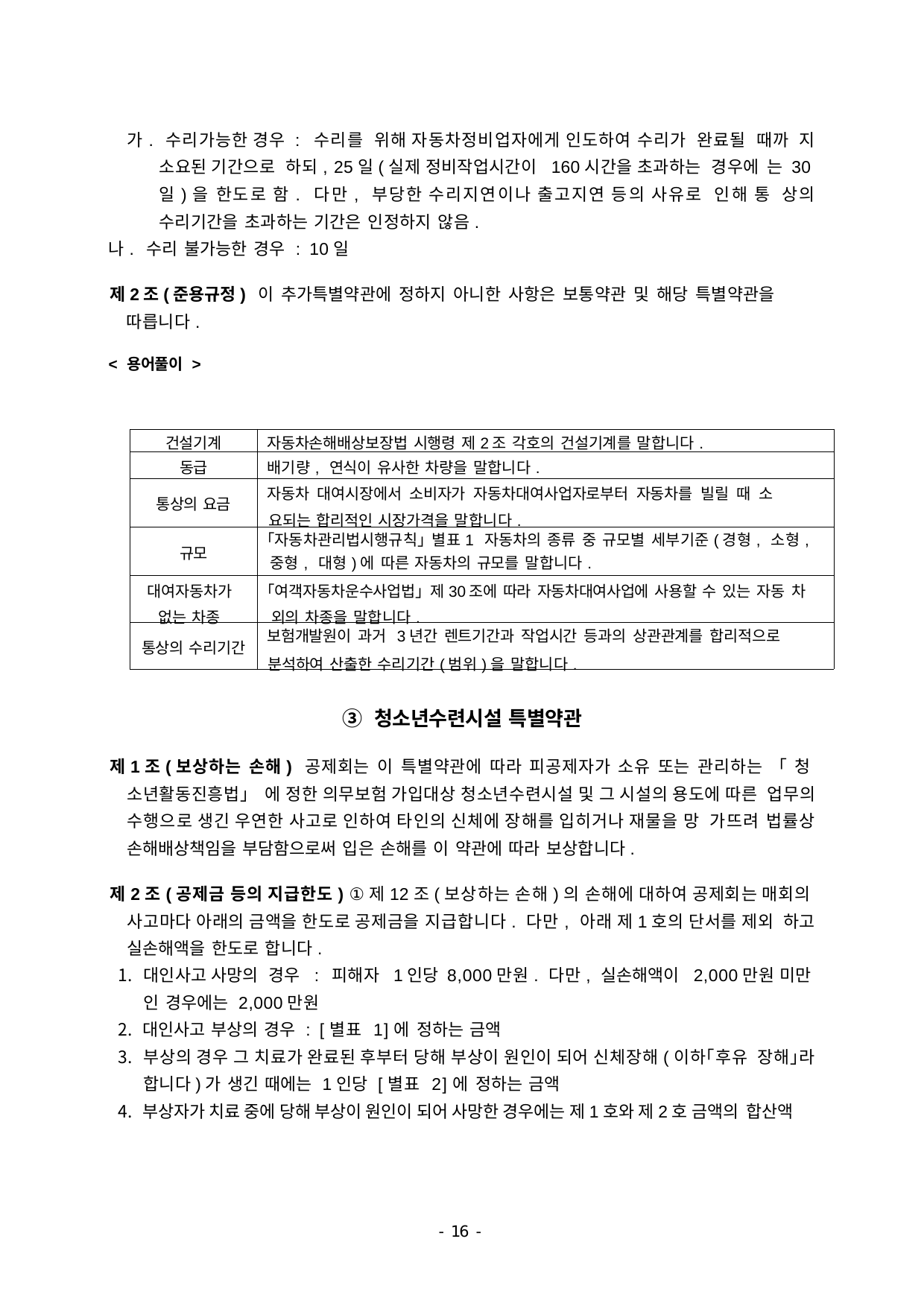

가. 수리가능한 경우 : 수리를 위해 자동차정비업자에게 인도하여 수리가 완료될 때까  지 소요된 기간으로 하되, 25일(실제 정비작업시간이 160시간을 초과하는 경우에  는 30일)을 한도로 함. 다만, 부당한 수리지연이나 출고지연 등의 사유로 인해 통  상의 수리기간을 초과하는 기간은 인정하지 않음.
나. 수리 불가능한 경우 : 10일

제2조(준용규정) 이 추가특별약관에 정하지 아니한 사항은 보통약관 및 해당 특별약관을  따릅니다.

< 용어풀이 >
| 건설기계 | 자동차손해배상보장법 시행령 제2조 각호의 건설기계를 말합니다. |
| --- | --- |
| 동급 | 배기량, 연식이 유사한 차량을 말합니다. |
| 통상의 요금 | 자동차 대여시장에서 소비자가 자동차대여사업자로부터 자동차를 빌릴 때 소 요되는 합리적인 시장가격을 말합니다. |
| 규모 | ｢자동차관리법시행규칙｣ 별표1 자동차의 종류 중 규모별 세부기준(경형, 소형, 중형, 대형)에 따른 자동차의 규모를 말합니다. |
| 대여자동차가 없는 차종 | ｢여객자동차운수사업법｣ 제30조에 따라 자동차대여사업에 사용할 수 있는 자동 차 외의 차종을 말합니다. |
| 통상의 수리기간 | 보험개발원이 과거 3년간 렌트기간과 작업시간 등과의 상관관계를 합리적으로 분석하여 산출한 수리기간(범위)을 말합니다. |
③ 청소년수련시설 특별약관

제1조(보상하는 손해) 공제회는 이 특별약관에 따라 피공제자가 소유 또는 관리하는 「청  소년활동진흥법」에 정한 의무보험 가입대상 청소년수련시설 및 그 시설의 용도에 따른  업무의 수행으로 생긴 우연한 사고로 인하여 타인의 신체에 장해를 입히거나 재물을 망  가뜨려 법률상 손해배상책임을 부담함으로써 입은 손해를 이 약관에 따라 보상합니다.

제2조(공제금 등의 지급한도) ①제12조(보상하는 손해)의 손해에 대하여 공제회는 매회의  사고마다 아래의 금액을 한도로 공제금을 지급합니다. 다만, 아래 제1호의 단서를 제외  하고 실손해액을 한도로 합니다.
대인사고 사망의 경우 : 피해자 1인당 8,000만원. 다만, 실손해액이 2,000만원 미만  인 경우에는 2,000만원
대인사고 부상의 경우 : [별표 1]에 정하는 금액
부상의 경우 그 치료가 완료된 후부터 당해 부상이 원인이 되어 신체장해(이하｢후유  장해｣라 합니다)가 생긴 때에는 1인당 [별표 2]에 정하는 금액
부상자가 치료 중에 당해 부상이 원인이 되어 사망한 경우에는 제1호와 제2호 금액의  합산액
- 16 -